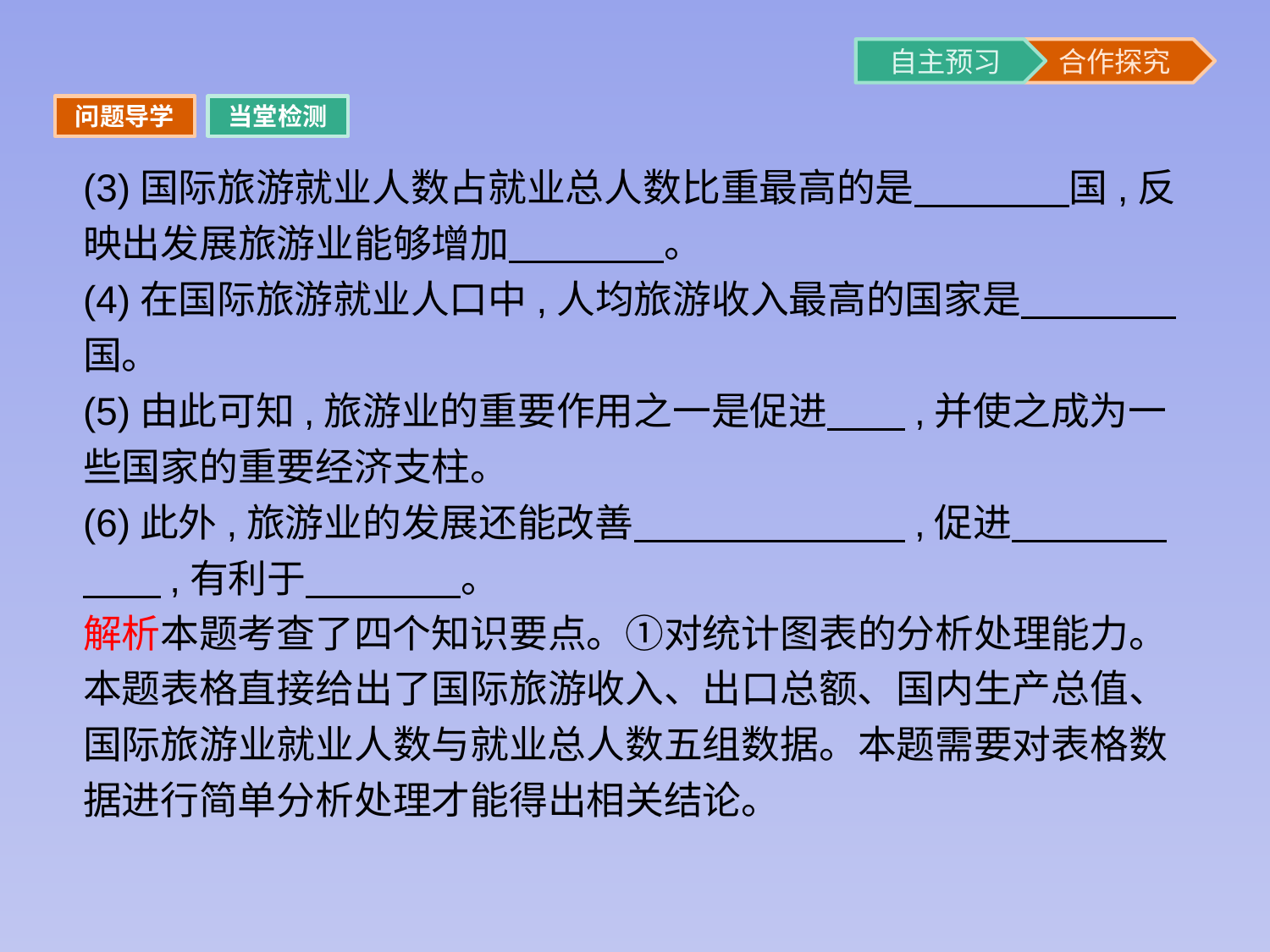

问题导学
当堂检测
(3)国际旅游就业人数占就业总人数比重最高的是　　　　国,反映出发展旅游业能够增加　　　　。
(4)在国际旅游就业人口中,人均旅游收入最高的国家是　　　　国。
(5)由此可知,旅游业的重要作用之一是促进　　,并使之成为一些国家的重要经济支柱。
(6)此外,旅游业的发展还能改善　　　　　　　,促进　　　　　　,有利于　　　　。
解析本题考查了四个知识要点。①对统计图表的分析处理能力。本题表格直接给出了国际旅游收入、出口总额、国内生产总值、国际旅游业就业人数与就业总人数五组数据。本题需要对表格数据进行简单分析处理才能得出相关结论。